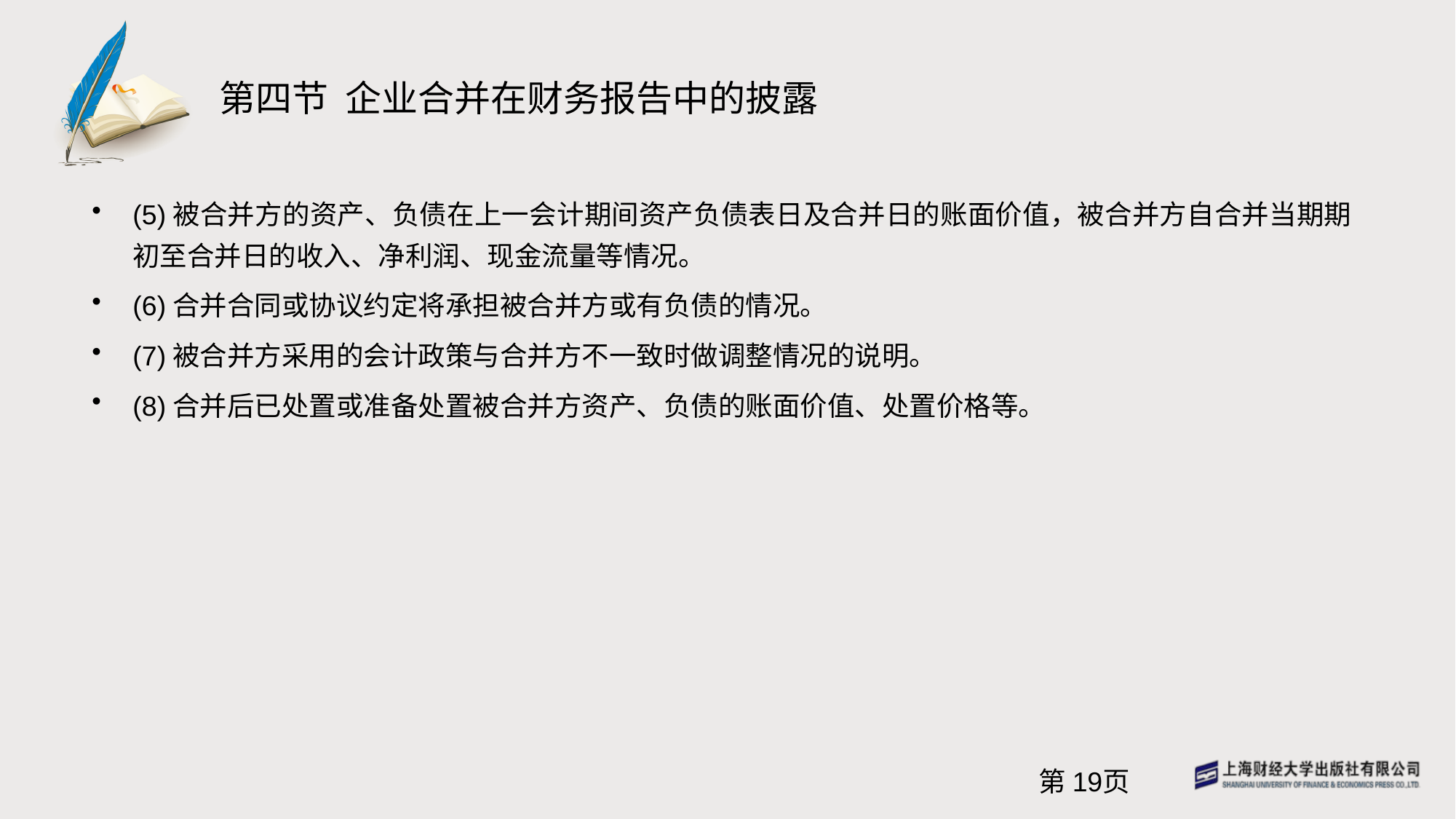

# 第四节  企业合并在财务报告中的披露
(5)被合并方的资产、负债在上一会计期间资产负债表日及合并日的账面价值，被合并方自合并当期期初至合并日的收入、净利润、现金流量等情况。
(6)合并合同或协议约定将承担被合并方或有负债的情况。
(7)被合并方采用的会计政策与合并方不一致时做调整情况的说明。
(8)合并后已处置或准备处置被合并方资产、负债的账面价值、处置价格等。

19